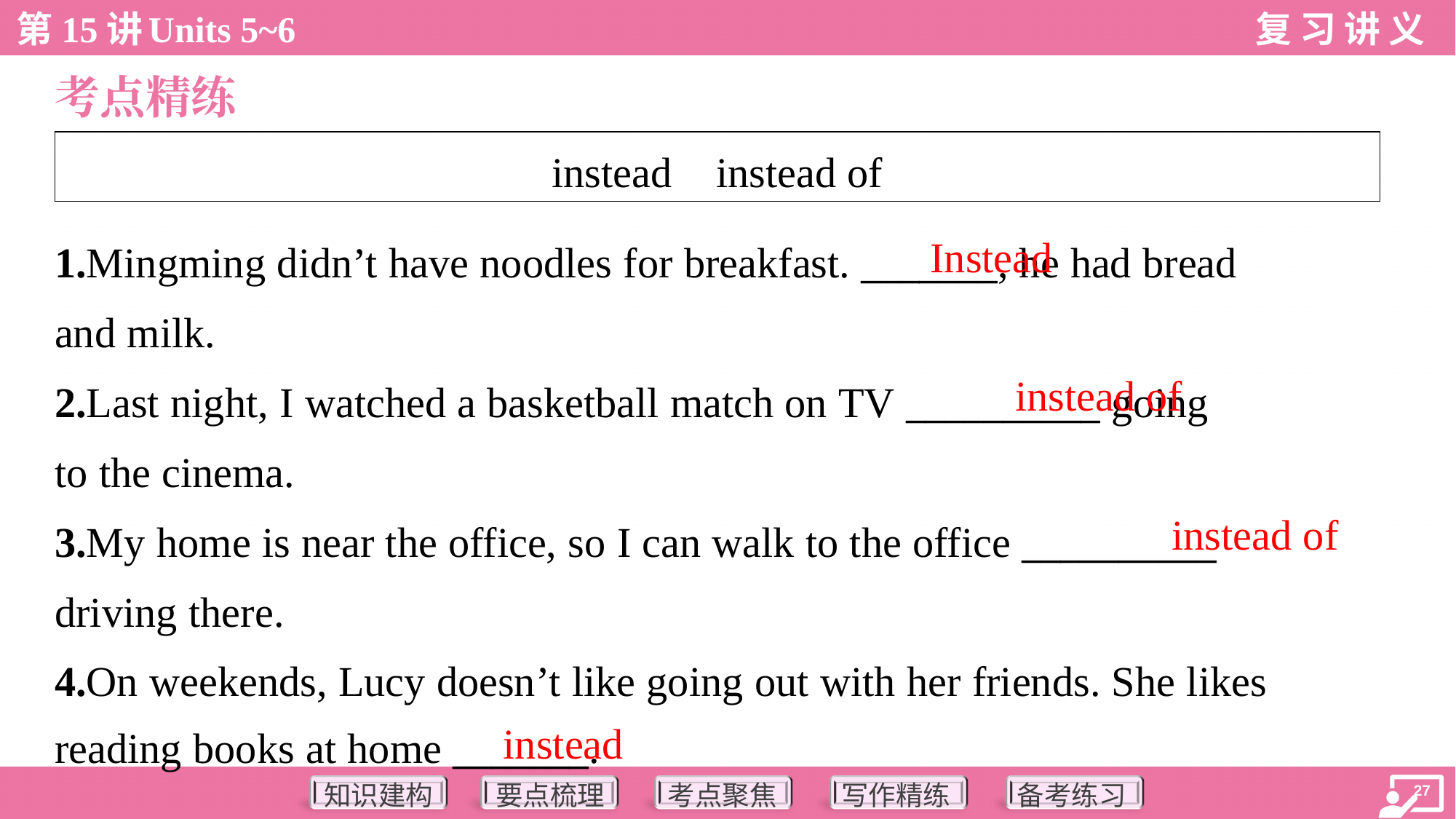

考点精练
| instead instead of |
| --- |
Instead
1.Mingming didn’t have noodles for breakfast. _______, he had bread
and milk.
2.Last night, I watched a basketball match on TV __________ going
to the cinema.
3.My home is near the office, so I can walk to the office __________
driving there.
4.On weekends, Lucy doesn’t like going out with her friends. She likes
reading books at home _______.
instead of
instead of
instead